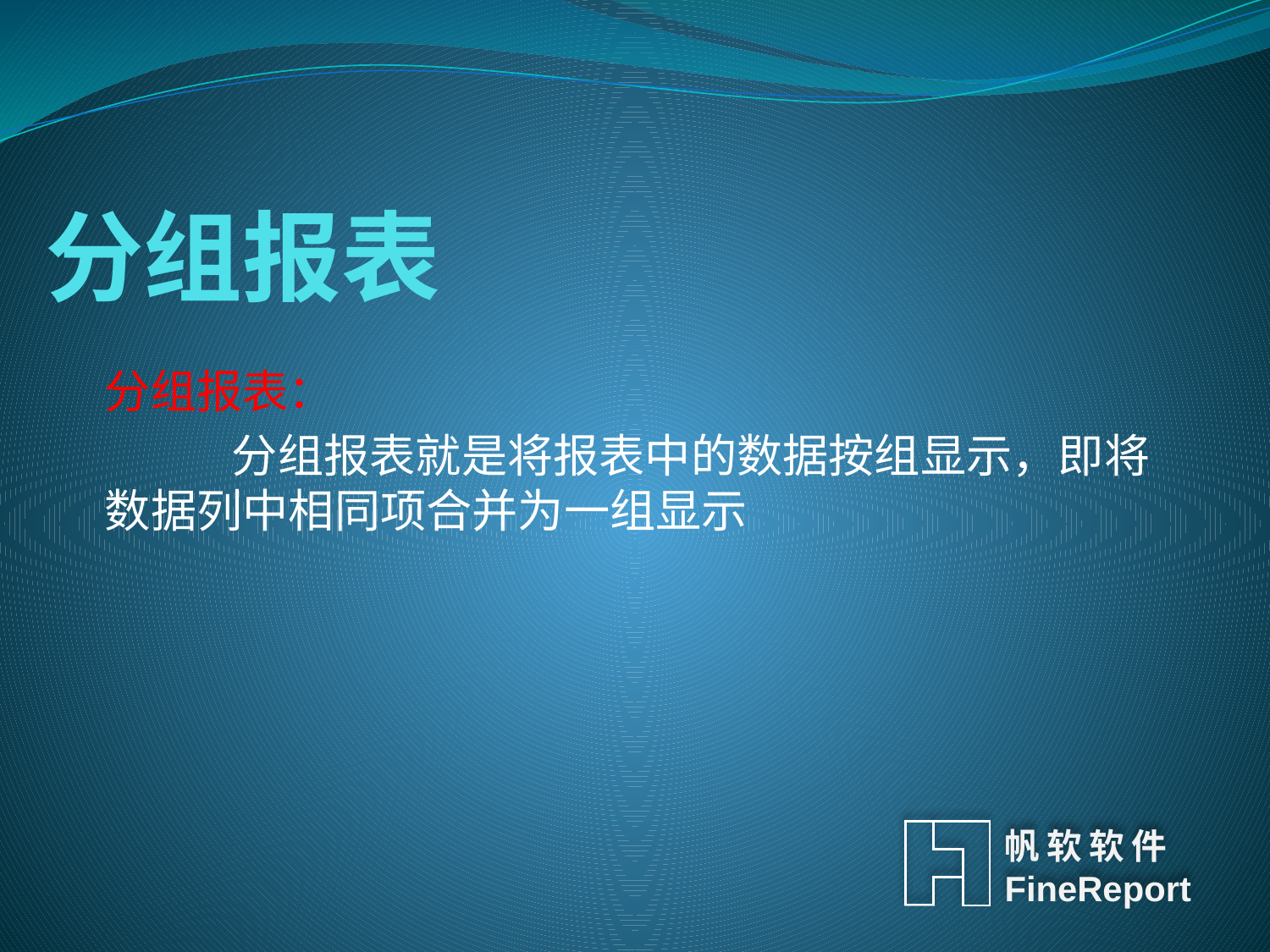

# 分组报表
分组报表：
	分组报表就是将报表中的数据按组显示，即将数据列中相同项合并为一组显示